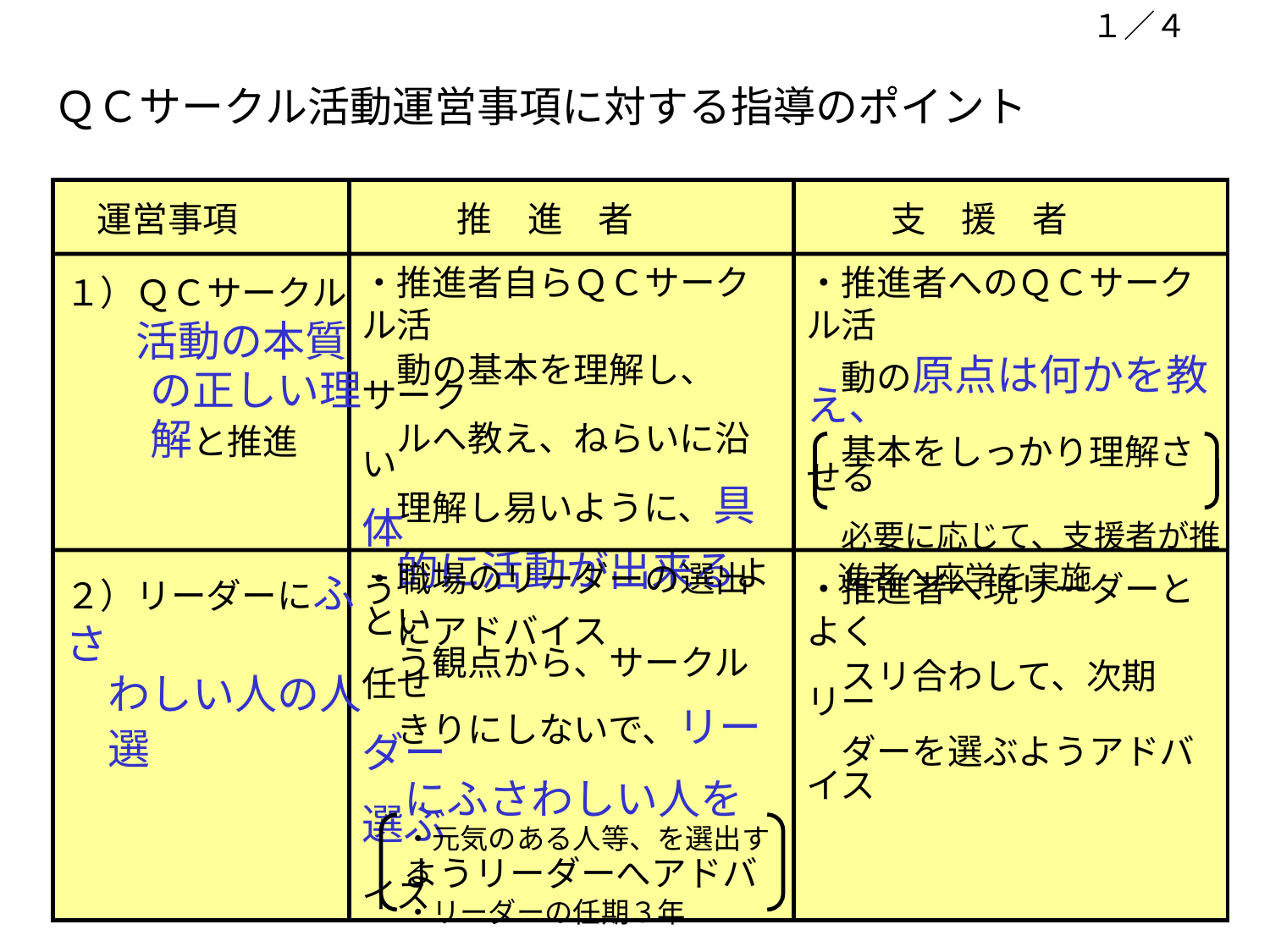

１／４
ＱＣサークル活動運営事項に対する指導のポイント

運営事項
推　進　者
支　援　者

・推進者自らＱＣサークル活
　動の基本を理解し、サーク
　ルへ教え、ねらいに沿い
　理解し易いように、具体
　的に活動が出来るよう
　にアドバイス
・推進者へのＱＣサークル活
　動の原点は何かを教え、
　基本をしっかり理解させる
　必要に応じて、支援者が推
　進者へ座学を実施
１）ＱＣサークル
　　活動の本質
　　の正しい理
　　解と推進

・職場のリーダーの選出とい
　う観点から、サークル任せ
　きりにしないで、リーダー
　にふさわしい人を選ぶ
　ようリーダーへアドバイス
２）リーダーにふさ
　わしい人の人
　選
・推進者へ現リーダーとよく
　スリ合わして、次期リー
　ダーを選ぶようアドバイス

・元気のある人等、を選出する
・リーダーの任期３年